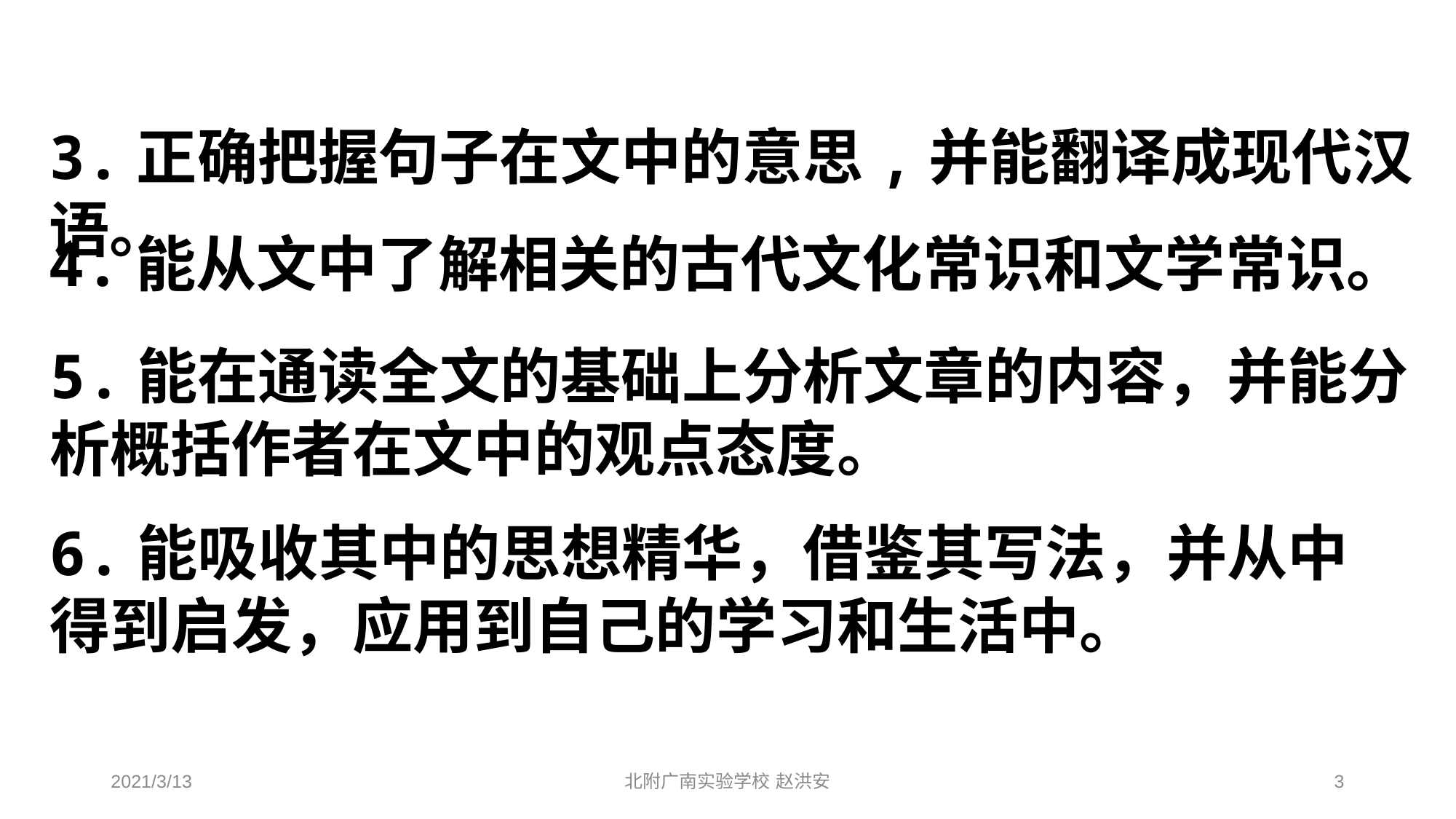

3.正确把握句子在文中的意思,并能翻译成现代汉语。
4.能从文中了解相关的古代文化常识和文学常识。
5.能在通读全文的基础上分析文章的内容，并能分析概括作者在文中的观点态度。
6.能吸收其中的思想精华，借鉴其写法，并从中得到启发，应用到自己的学习和生活中。
2021/3/13
北附广南实验学校 赵洪安
3